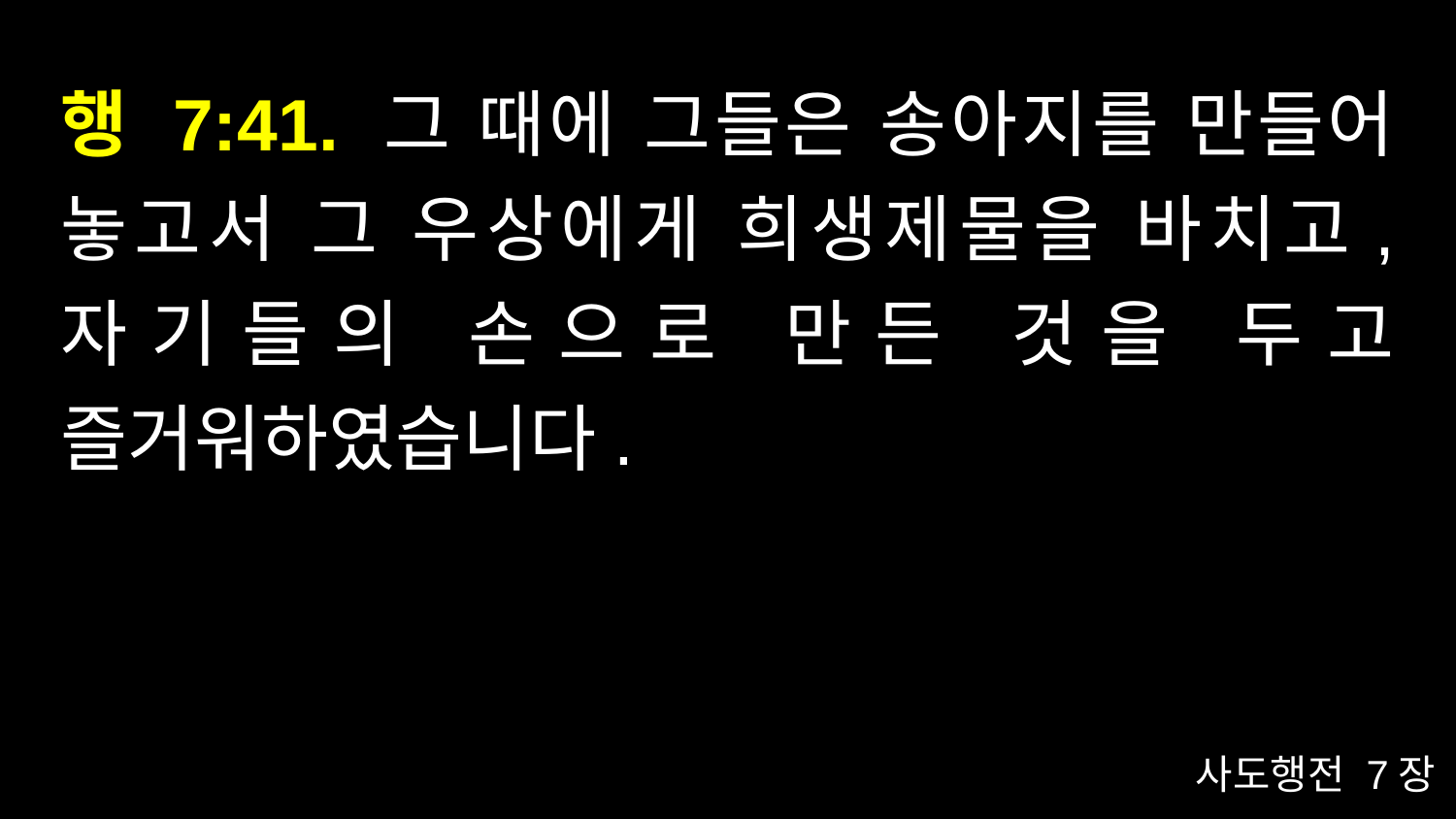

# 행 7:41. 그 때에 그들은 송아지를 만들어 놓고서 그 우상에게 희생제물을 바치고, 자기들의 손으로 만든 것을 두고 즐거워하였습니다.
사도행전 7장